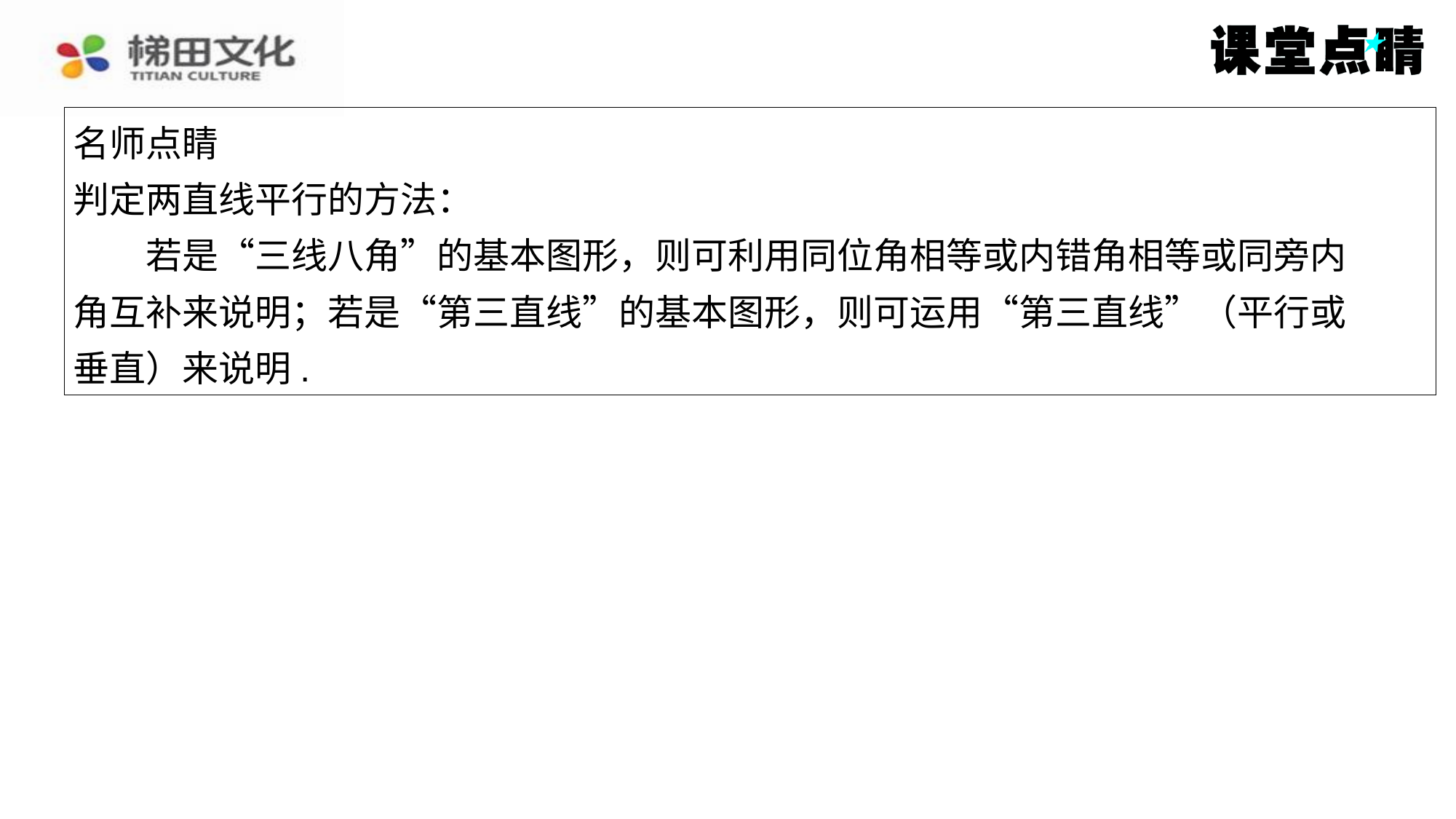

名师点睛
判定两直线平行的方法：
若是“三线八角”的基本图形，则可利用同位角相等或内错角相等或同旁内
角互补来说明；若是“第三直线”的基本图形，则可运用“第三直线”（平行或
垂直）来说明.